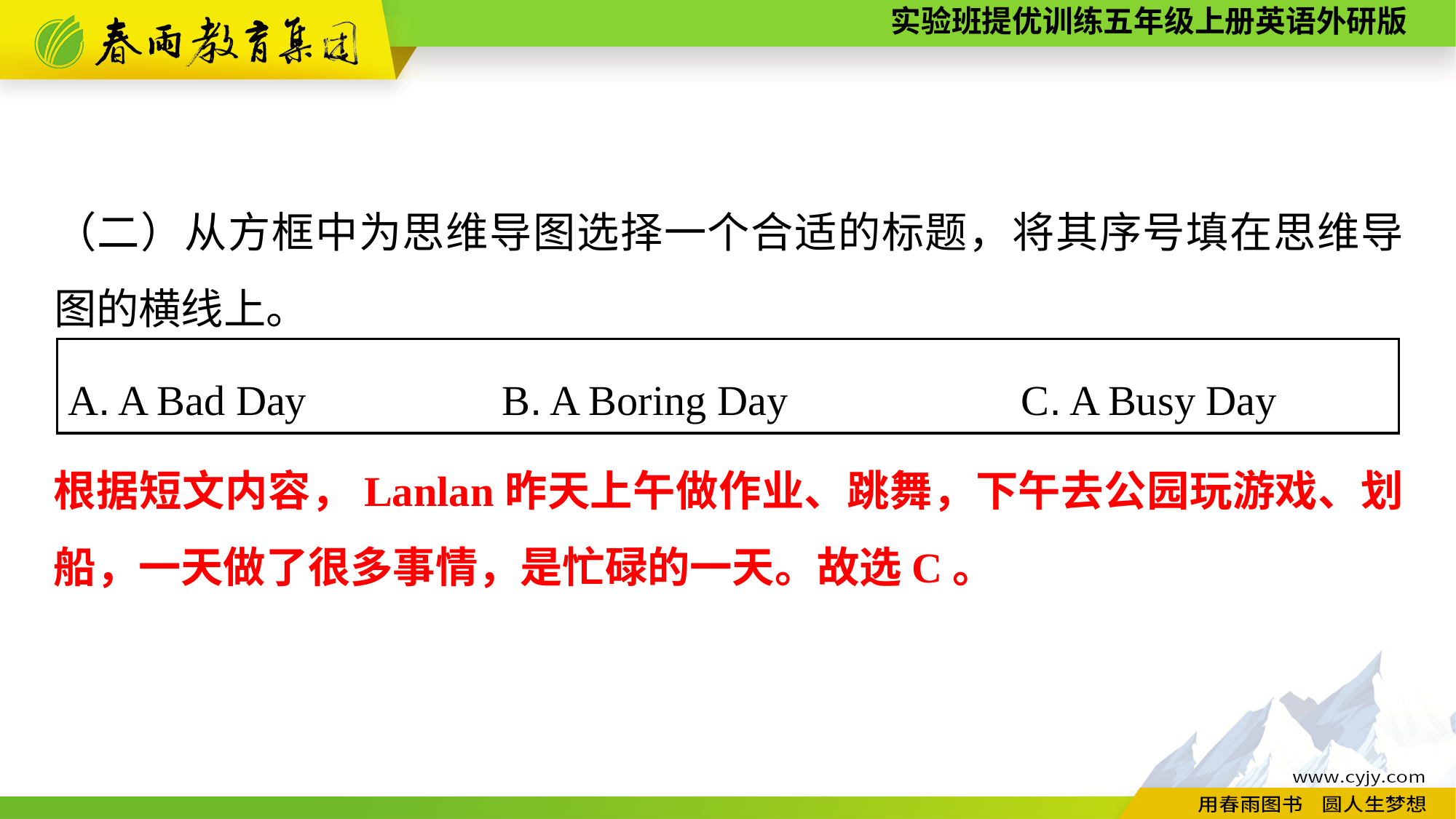

（二）从方框中为思维导图选择一个合适的标题，将其序号填在思维导图的横线上。

A. A Bad Day　              B. A Boring Day　                  C. A Busy Day
根据短文内容，Lanlan昨天上午做作业、跳舞，下午去公园玩游戏、划船，一天做了很多事情，是忙碌的一天。故选C。